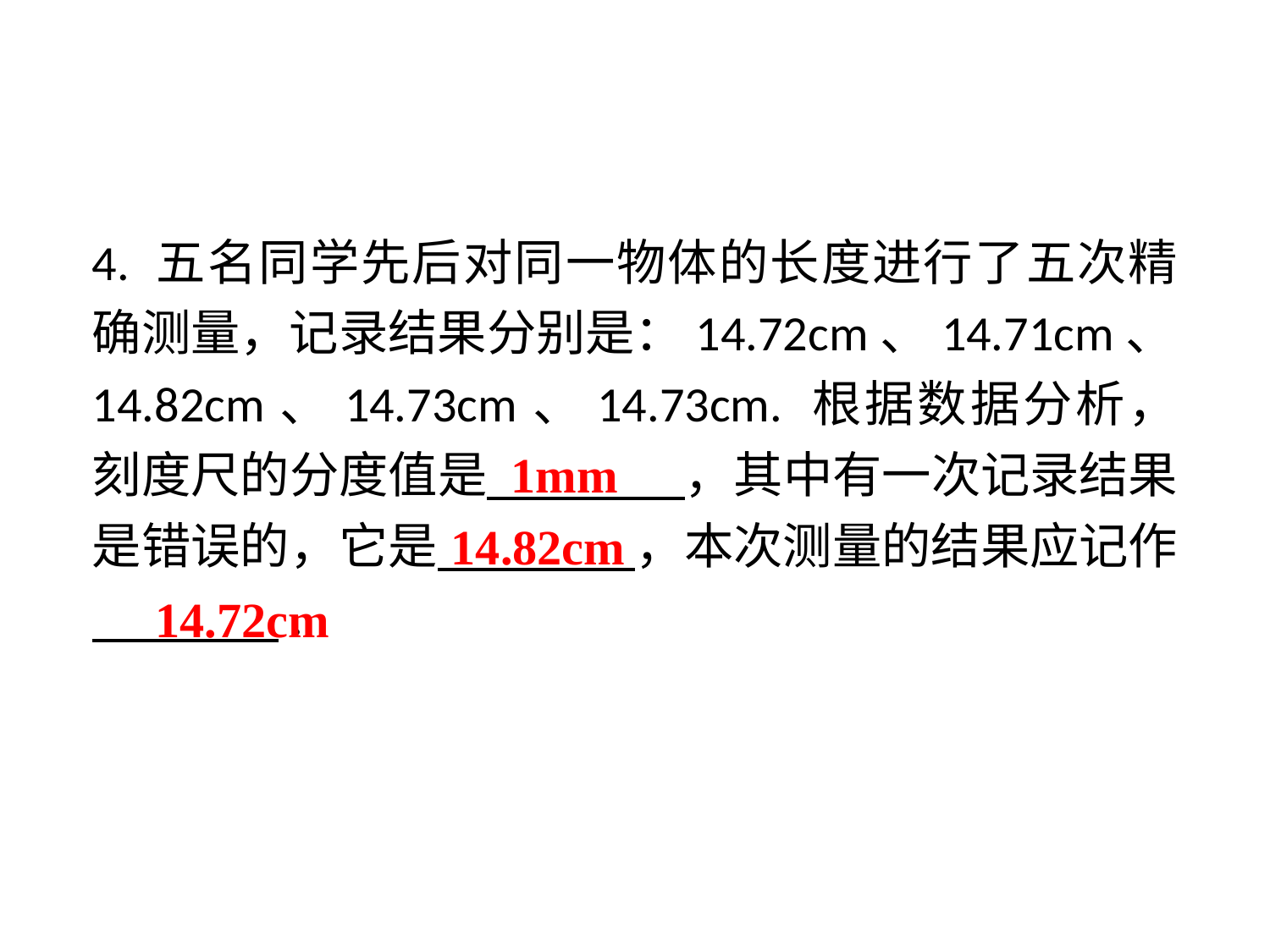

4. 五名同学先后对同一物体的长度进行了五次精确测量，记录结果分别是：14.72cm、14.71cm、14.82cm、14.73cm、14.73cm. 根据数据分析，刻度尺的分度值是     　    　，其中有一次记录结果是错误的，它是     　    　，本次测量的结果应记作     　    　.
1mm
14.82cm
14.72cm